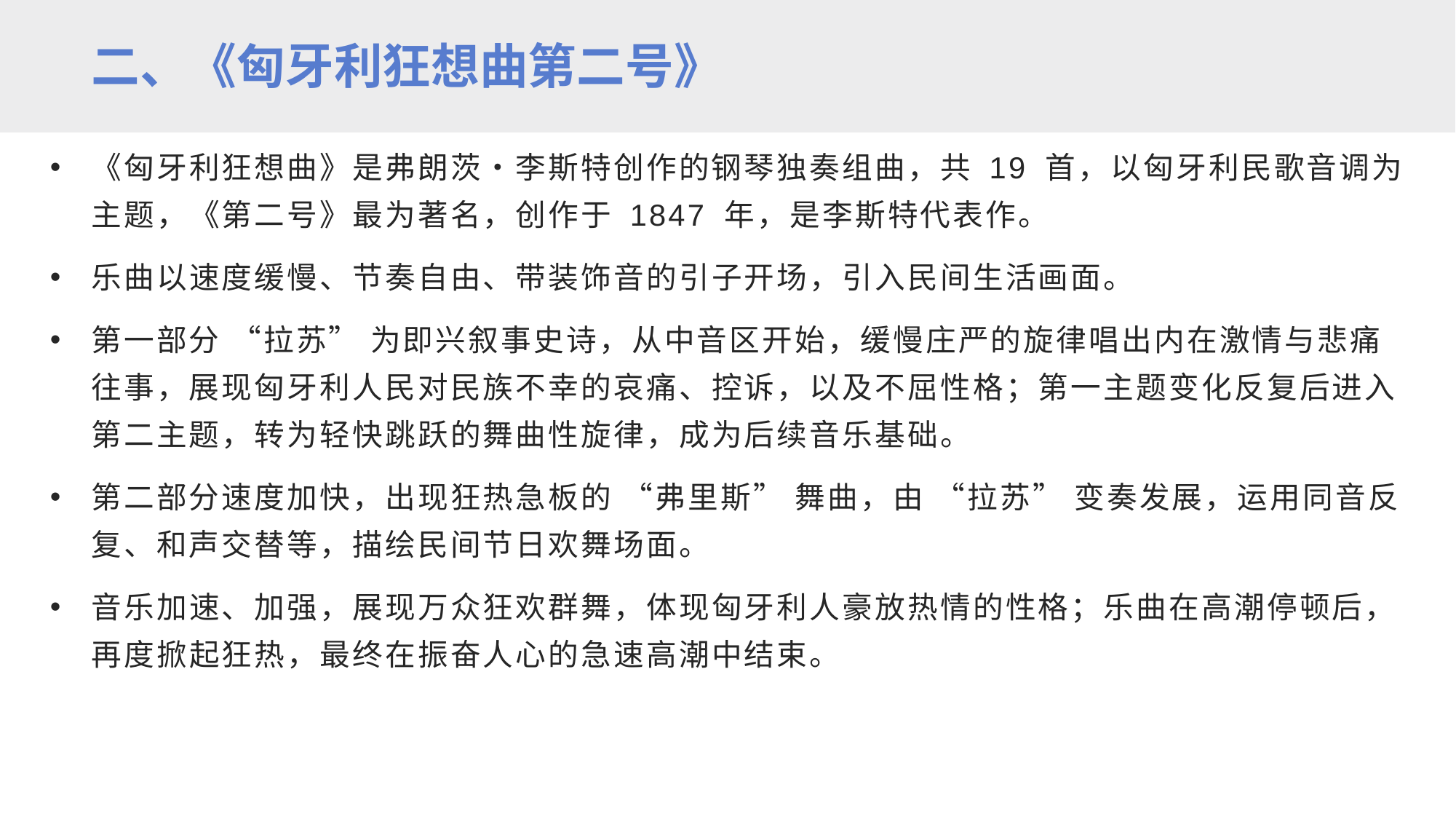

二、《匈牙利狂想曲第二号》
《匈牙利狂想曲》是弗朗茨・李斯特创作的钢琴独奏组曲，共 19 首，以匈牙利民歌音调为主题，《第二号》最为著名，创作于 1847 年，是李斯特代表作。
乐曲以速度缓慢、节奏自由、带装饰音的引子开场，引入民间生活画面。
第一部分 “拉苏” 为即兴叙事史诗，从中音区开始，缓慢庄严的旋律唱出内在激情与悲痛往事，展现匈牙利人民对民族不幸的哀痛、控诉，以及不屈性格；第一主题变化反复后进入第二主题，转为轻快跳跃的舞曲性旋律，成为后续音乐基础。
第二部分速度加快，出现狂热急板的 “弗里斯” 舞曲，由 “拉苏” 变奏发展，运用同音反复、和声交替等，描绘民间节日欢舞场面。
音乐加速、加强，展现万众狂欢群舞，体现匈牙利人豪放热情的性格；乐曲在高潮停顿后，再度掀起狂热，最终在振奋人心的急速高潮中结束。